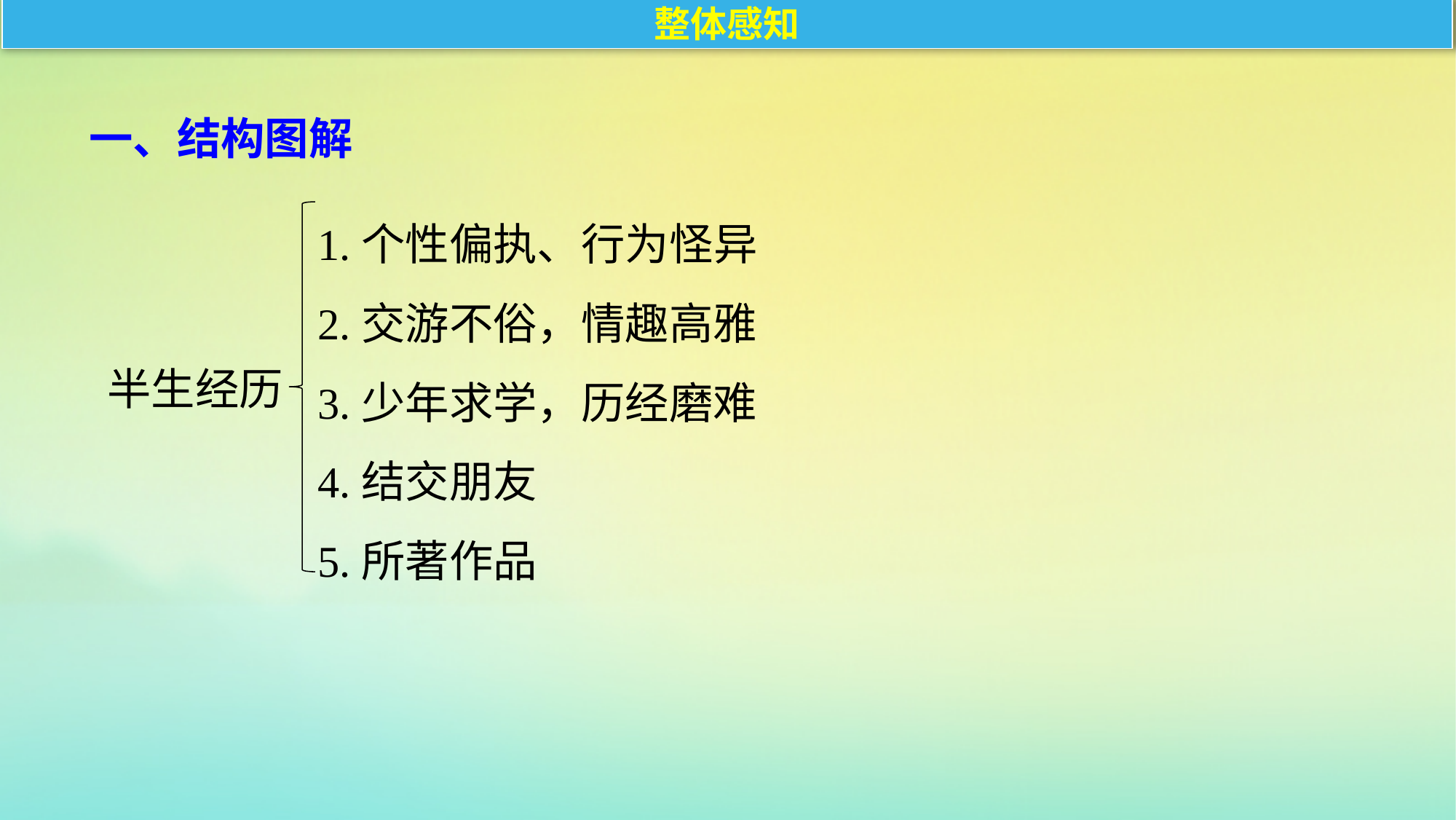

整体感知
一、结构图解
1.个性偏执、行为怪异
2.交游不俗，情趣高雅
3.少年求学，历经磨难
4.结交朋友
5.所著作品

半生经历